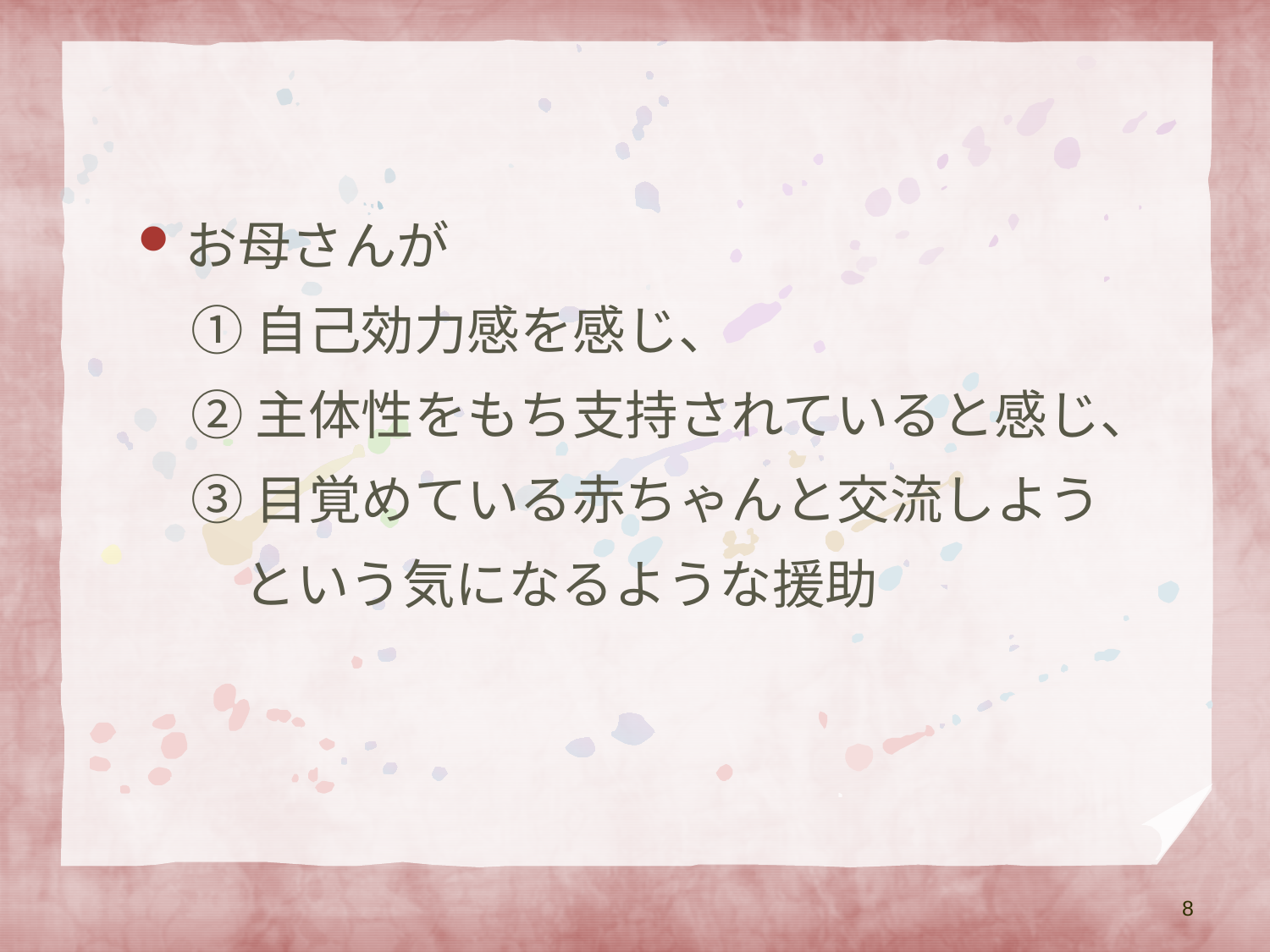

お母さんが
　① 自己効力感を感じ、
　② 主体性をもち支持されていると感じ、
　③ 目覚めている赤ちゃんと交流しよう
　　という気になるような援助
8